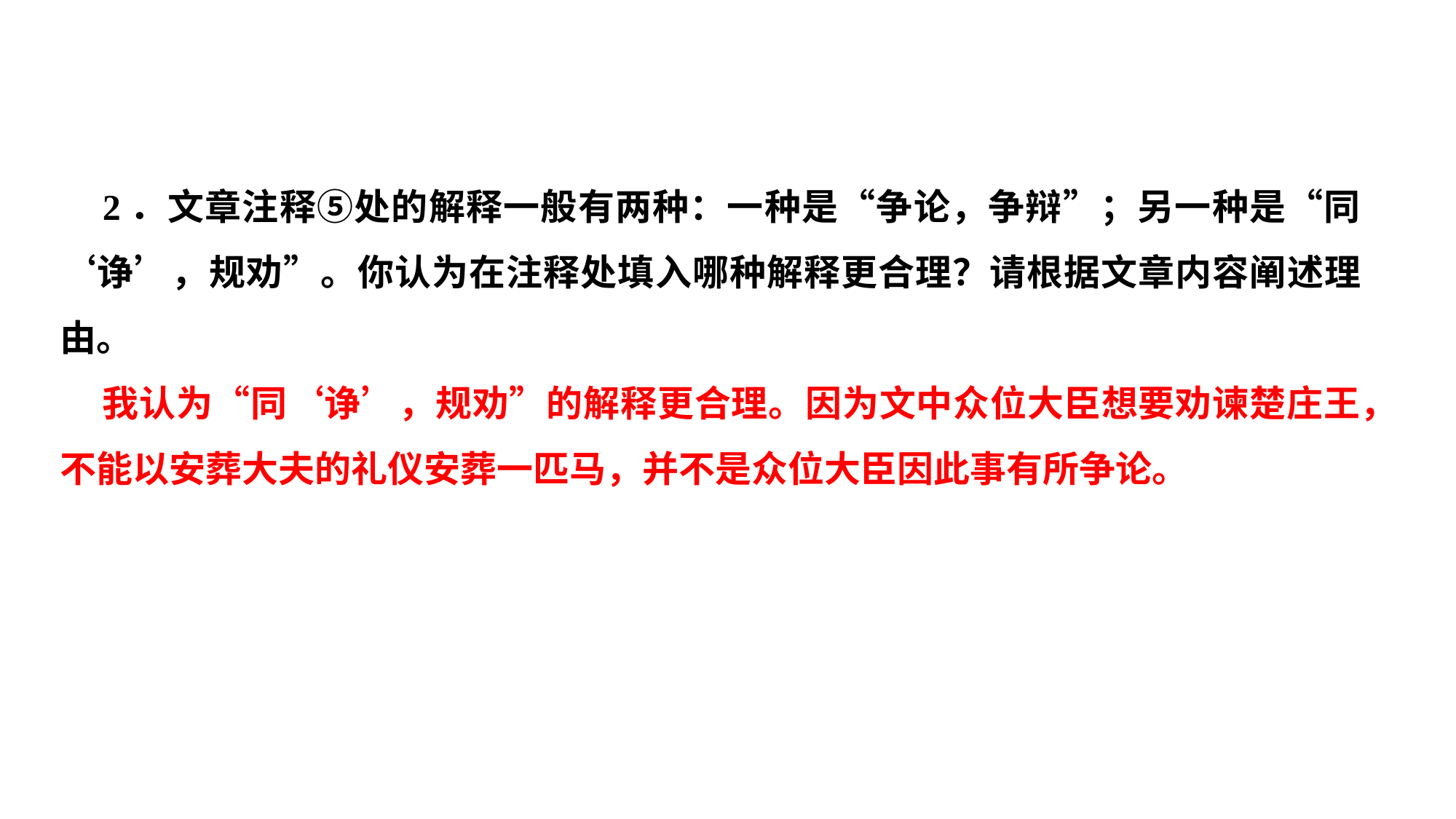

2．文章注释⑤处的解释一般有两种：一种是“争论，争辩”；另一种是“同‘诤’，规劝”。你认为在注释处填入哪种解释更合理？请根据文章内容阐述理由。
我认为“同‘诤’，规劝”的解释更合理。因为文中众位大臣想要劝谏楚庄王，不能以安葬大夫的礼仪安葬一匹马，并不是众位大臣因此事有所争论。